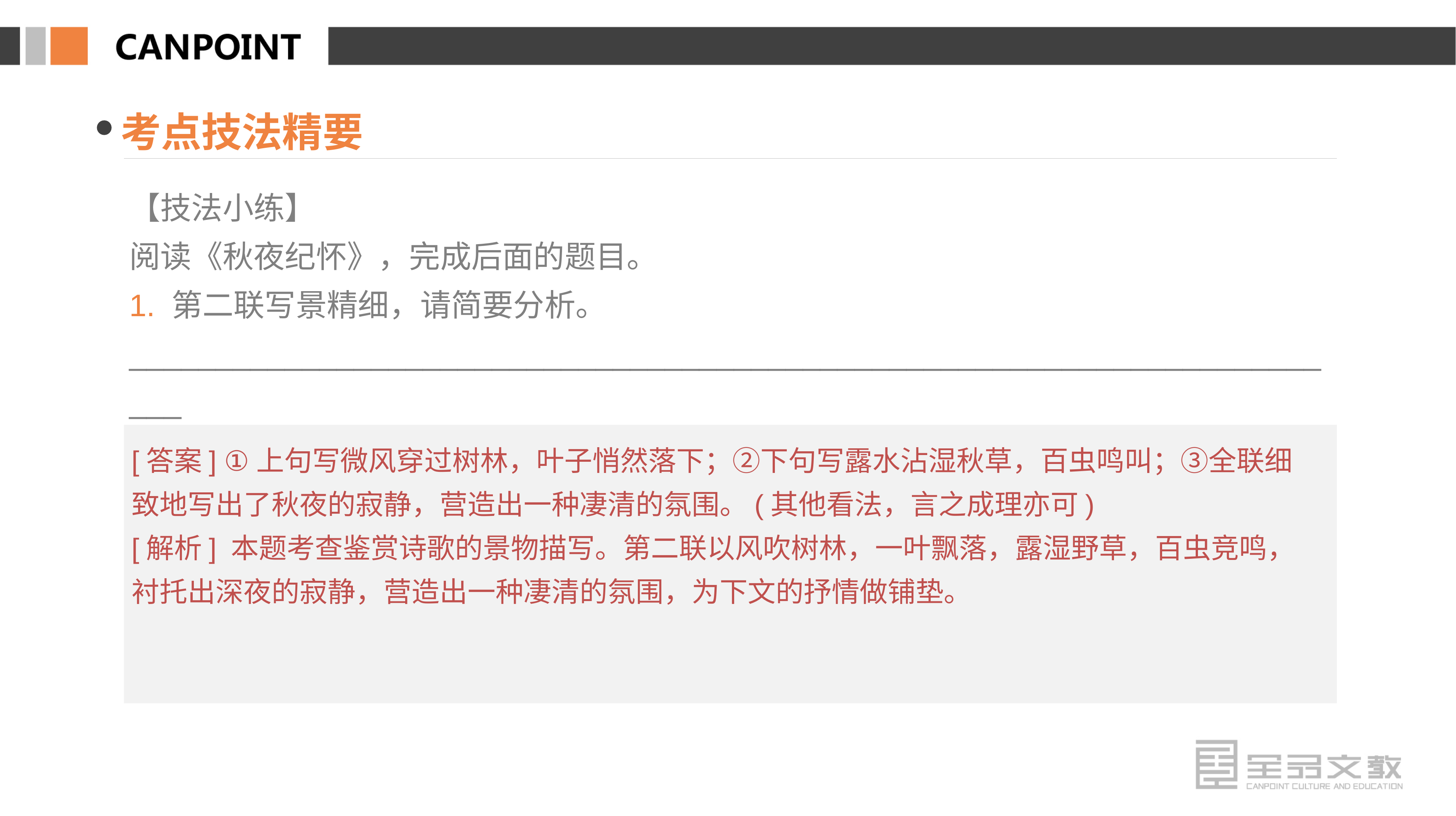

考点技法精要

【技法小练】
阅读《秋夜纪怀》，完成后面的题目。
1. 第二联写景精细，请简要分析。
________________________________________________________________________
________________________________________________________________________

[答案] ①上句写微风穿过树林，叶子悄然落下；②下句写露水沾湿秋草，百虫鸣叫；③全联细致地写出了秋夜的寂静，营造出一种凄清的氛围。(其他看法，言之成理亦可)
[解析] 本题考查鉴赏诗歌的景物描写。第二联以风吹树林，一叶飘落，露湿野草，百虫竞鸣，衬托出深夜的寂静，营造出一种凄清的氛围，为下文的抒情做铺垫。